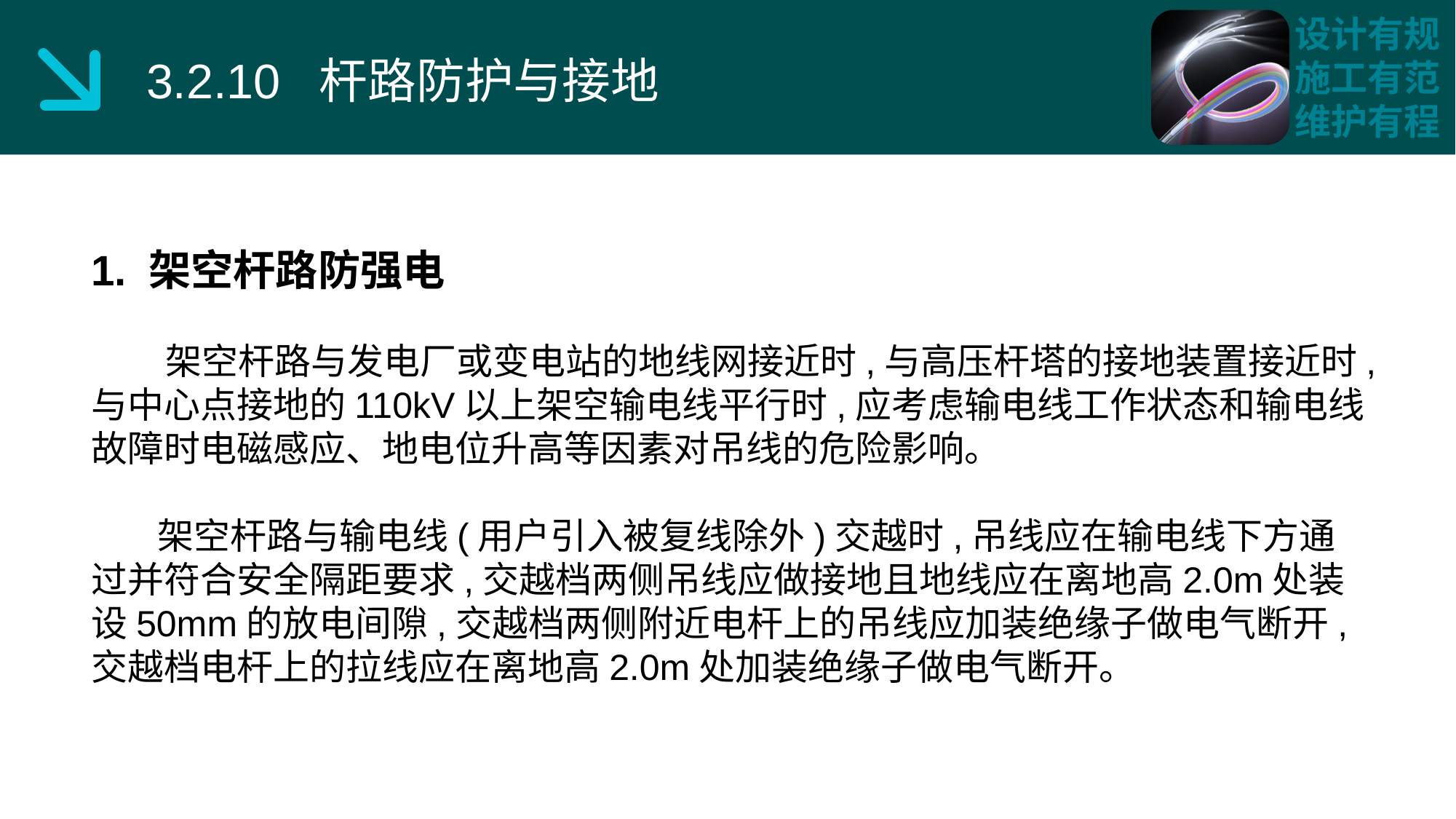

3.2.10  杆路防护与接地

1. 架空杆路防强电

        架空杆路与发电厂或变电站的地线网接近时,与高压杆塔的接地装置接近时,与中心点接地的110kV以上架空输电线平行时,应考虑输电线工作状态和输电线故障时电磁感应、地电位升高等因素对吊线的危险影响。

       架空杆路与输电线(用户引入被复线除外)交越时,吊线应在输电线下方通过并符合安全隔距要求,交越档两侧吊线应做接地且地线应在离地高2.0m处装设50mm的放电间隙,交越档两侧附近电杆上的吊线应加装绝缘子做电气断开,交越档电杆上的拉线应在离地高2.0m处加装绝缘子做电气断开。